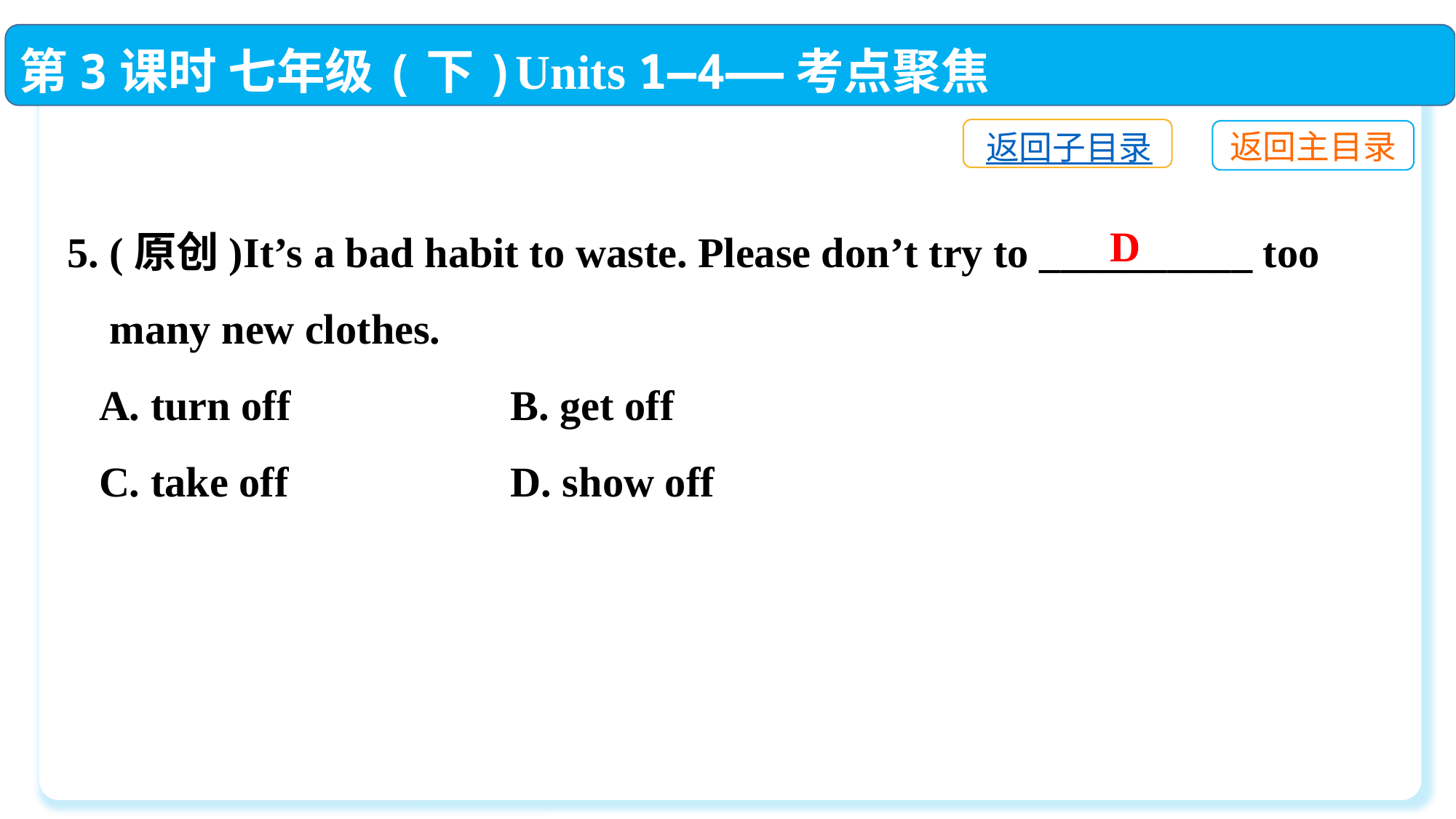

第3课时 七年级(下)Units 1—4——考点聚焦

返回子目录
返回主目录
5. (原创)It’s a bad habit to waste. Please don’t try to __________ too
    many new clothes.
   A. turn off	           B. get off
   C. take off	           D. show off
D